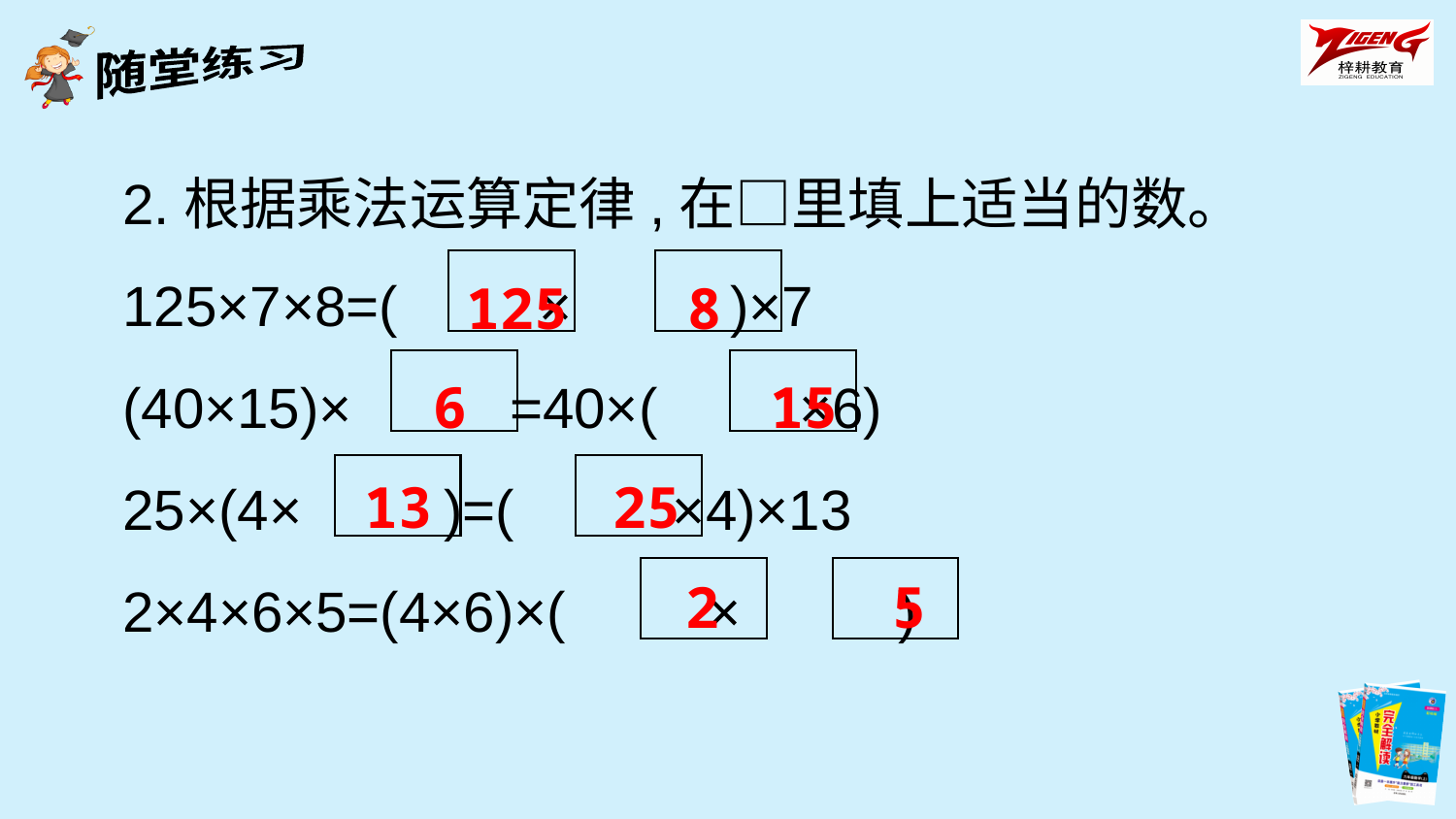

2.根据乘法运算定律,在□里填上适当的数。
125×7×8=(         ×          )×7
(40×15)×          =40×(         ×6)
25×(4×         )=(          ×4)×13
2×4×6×5=(4×6)×(         ×          )
125
8

6
15

13
25

2
5